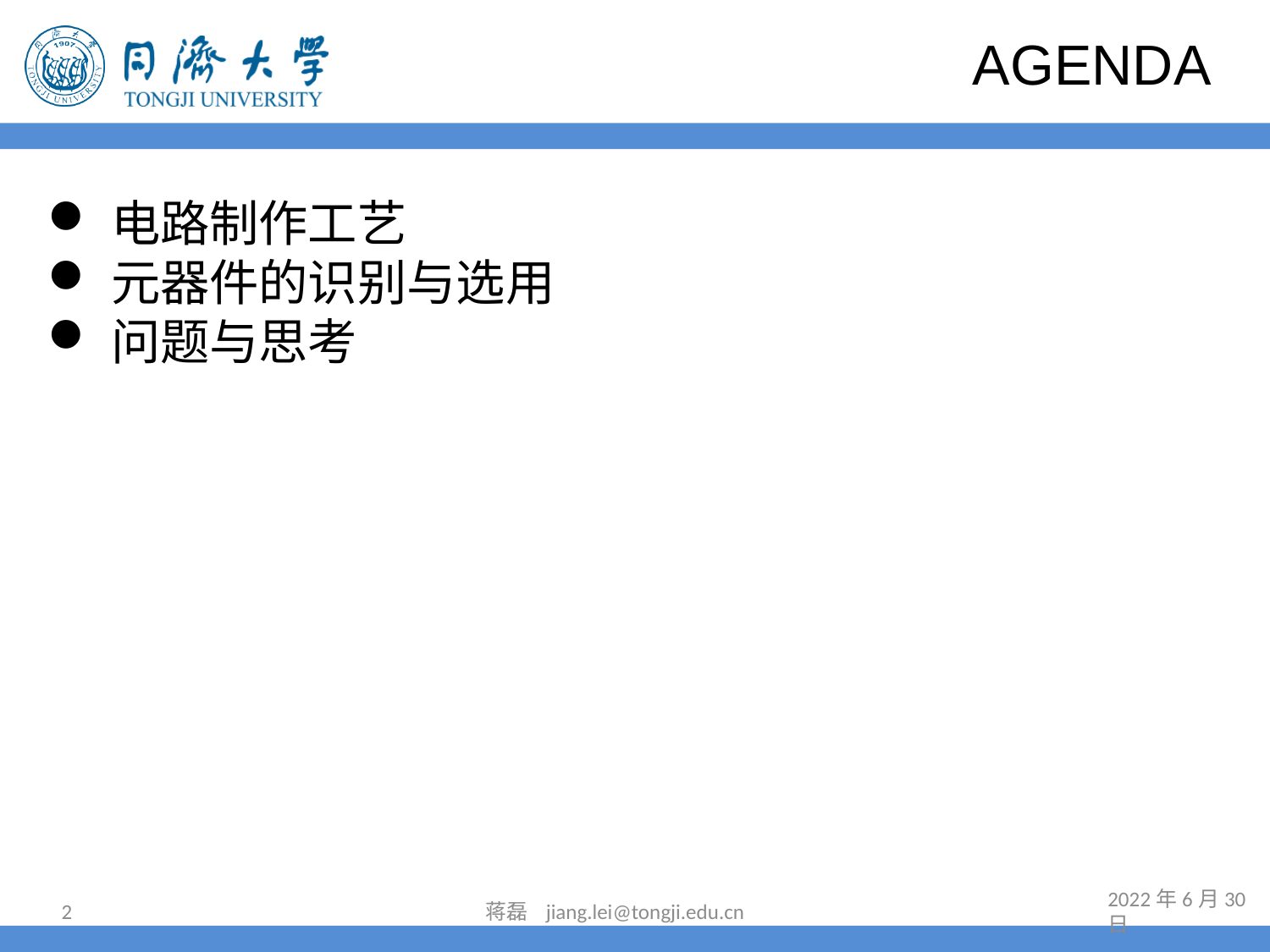

# AGENDA
电路制作工艺
元器件的识别与选用
问题与思考
2
蒋磊  jiang.lei@tongji.edu.cn
2022年6月30日